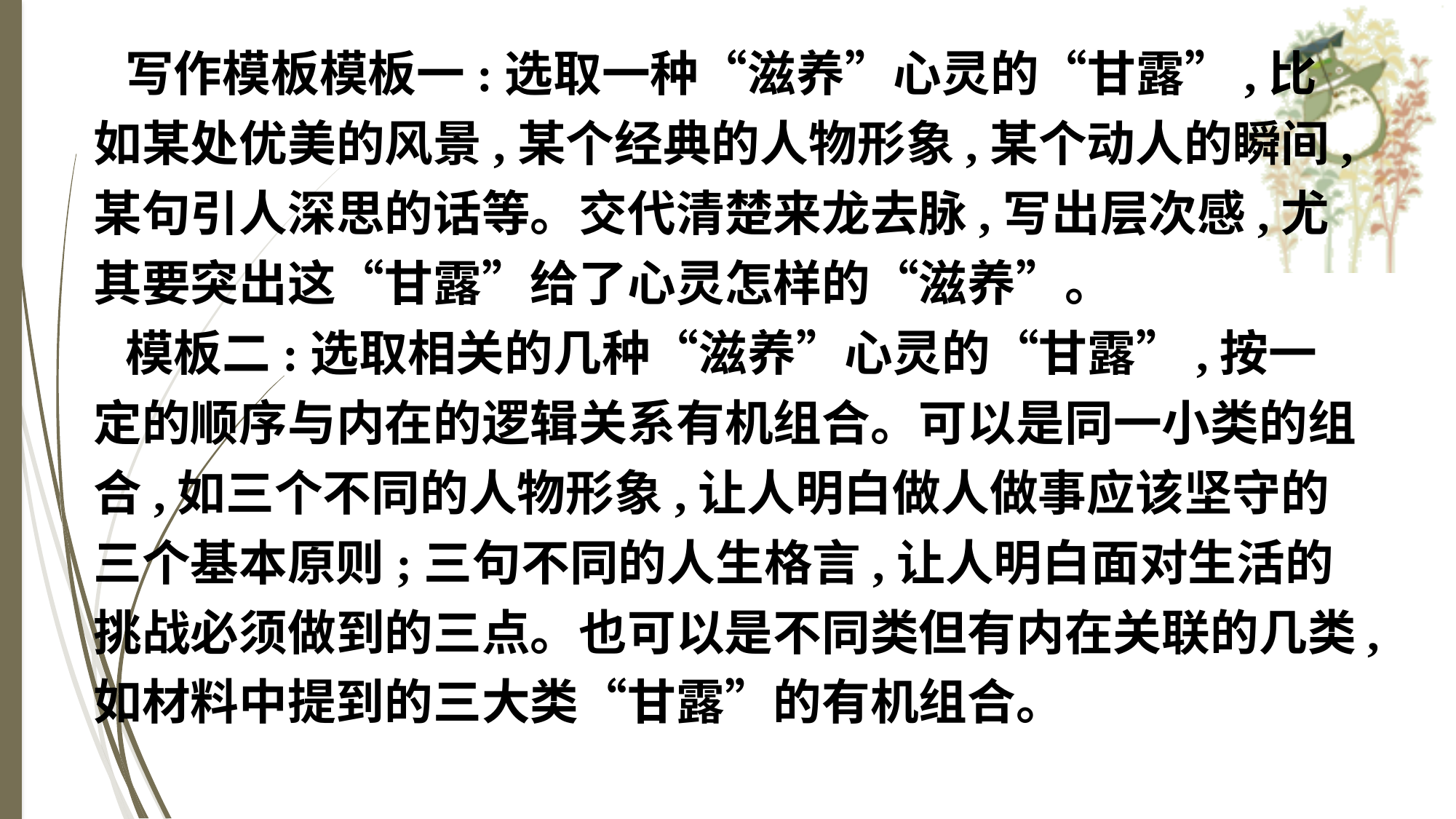

写作模板模板一:选取一种“滋养”心灵的“甘露”,比如某处优美的风景,某个经典的人物形象,某个动人的瞬间,某句引人深思的话等。交代清楚来龙去脉,写出层次感,尤其要突出这“甘露”给了心灵怎样的“滋养”。
模板二:选取相关的几种“滋养”心灵的“甘露”,按一定的顺序与内在的逻辑关系有机组合。可以是同一小类的组合,如三个不同的人物形象,让人明白做人做事应该坚守的三个基本原则;三句不同的人生格言,让人明白面对生活的挑战必须做到的三点。也可以是不同类但有内在关联的几类,如材料中提到的三大类“甘露”的有机组合。